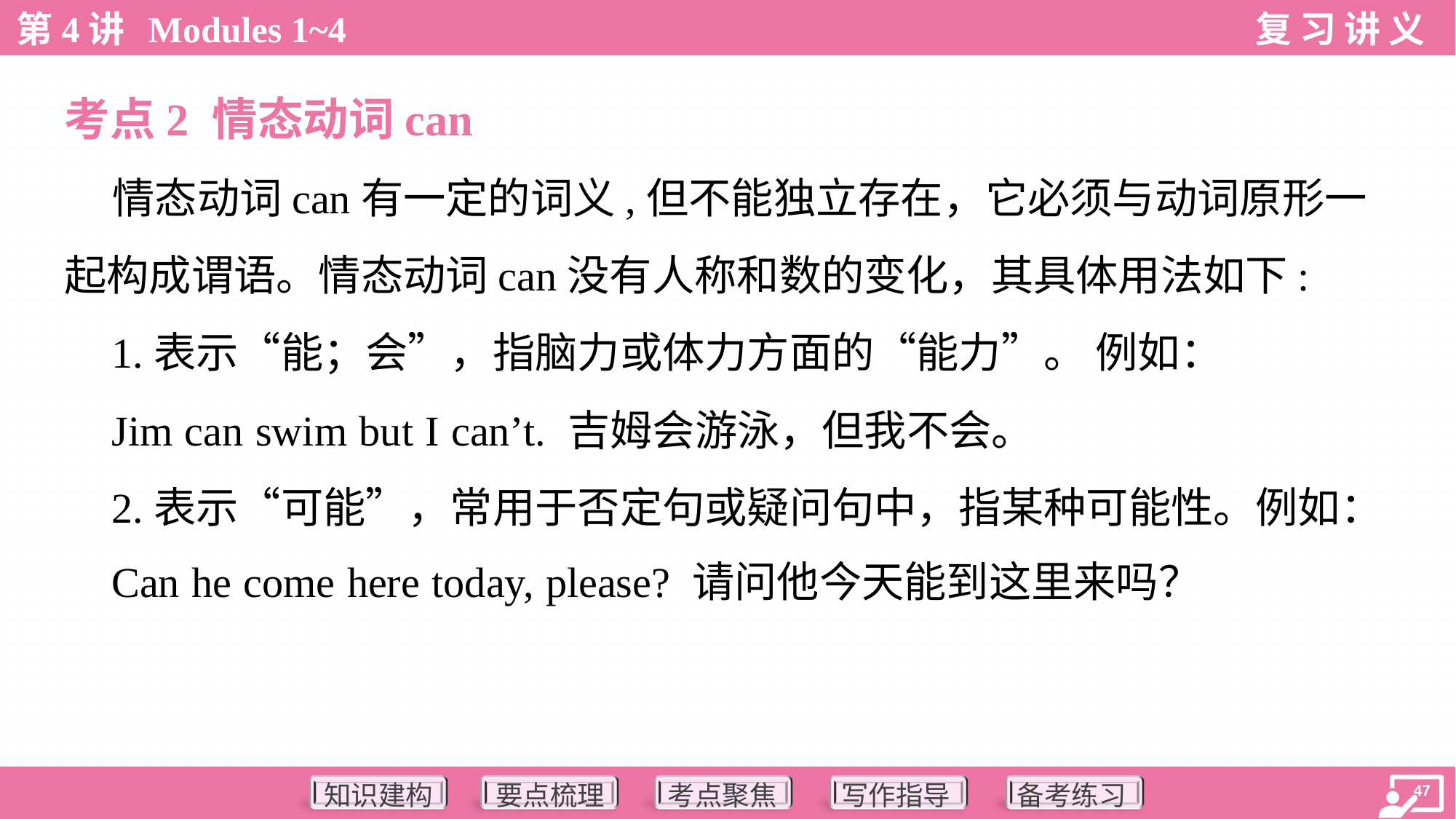

考点2 情态动词can
    情态动词can有一定的词义,但不能独立存在，它必须与动词原形一
起构成谓语。情态动词can没有人称和数的变化，其具体用法如下:
    1.表示“能；会”，指脑力或体力方面的“能力”。 例如：
    Jim can swim but I can’t. 吉姆会游泳，但我不会。
    2.表示“可能”，常用于否定句或疑问句中，指某种可能性。例如：
    Can he come here today, please? 请问他今天能到这里来吗？